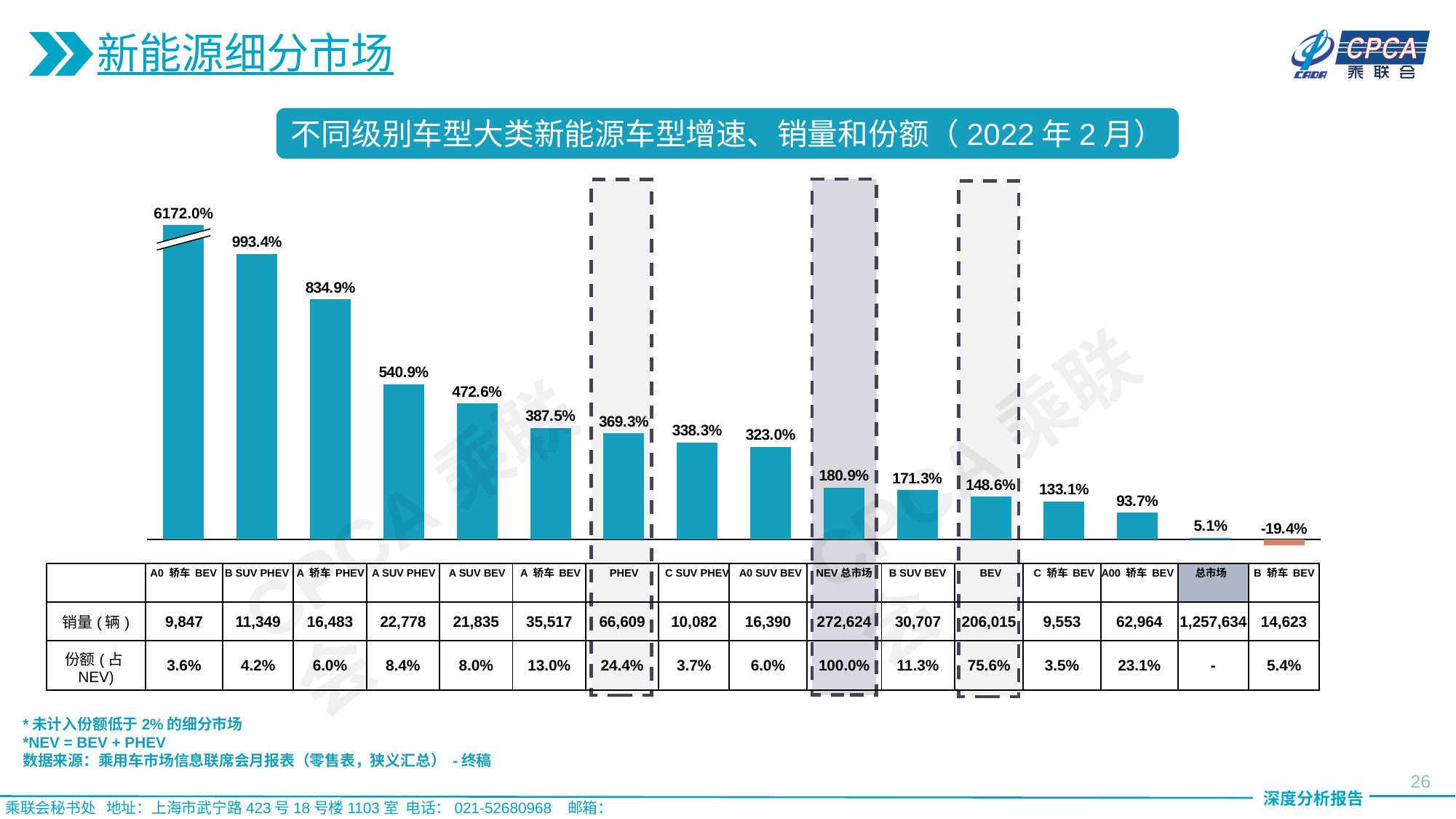

新能源细分市场

不同级别车型大类新能源车型增速、销量和份额（2022年2月）

6172.0%

### Chart

| Category |  |
|---|---|

CPCA乘联会
CPCA乘联会
|  |  |  |  |  |  |  |  |  |  |  |  |  |  |  |  |  |
| --- | --- | --- | --- | --- | --- | --- | --- | --- | --- | --- | --- | --- | --- | --- | --- | --- |
| 销量(辆) | 9,847 | 11,349 | 16,483 | 22,778 | 21,835 | 35,517 | 66,609 | 10,082 | 16,390 | 272,624 | 30,707 | 206,015 | 9,553 | 62,964 | 1,257,634 | 14,623 |
| 份额(占NEV) | 3.6% | 4.2% | 6.0% | 8.4% | 8.0% | 13.0% | 24.4% | 3.7% | 6.0% | 100.0% | 11.3% | 75.6% | 3.5% | 23.1% | - | 5.4% |
A0 轿车 BEV
B SUV PHEV
A 轿车 PHEV
A SUV PHEV
A SUV BEV
A 轿车 BEV
PHEV
C SUV PHEV
A0 SUV BEV
NEV总市场
B SUV BEV
BEV
C 轿车 BEV
A00 轿车 BEV
总市场
B 轿车 BEV
*未计入份额低于2%的细分市场
*NEV = BEV + PHEV
数据来源：乘用车市场信息联席会月报表（零售表，狭义汇总） -终稿
26